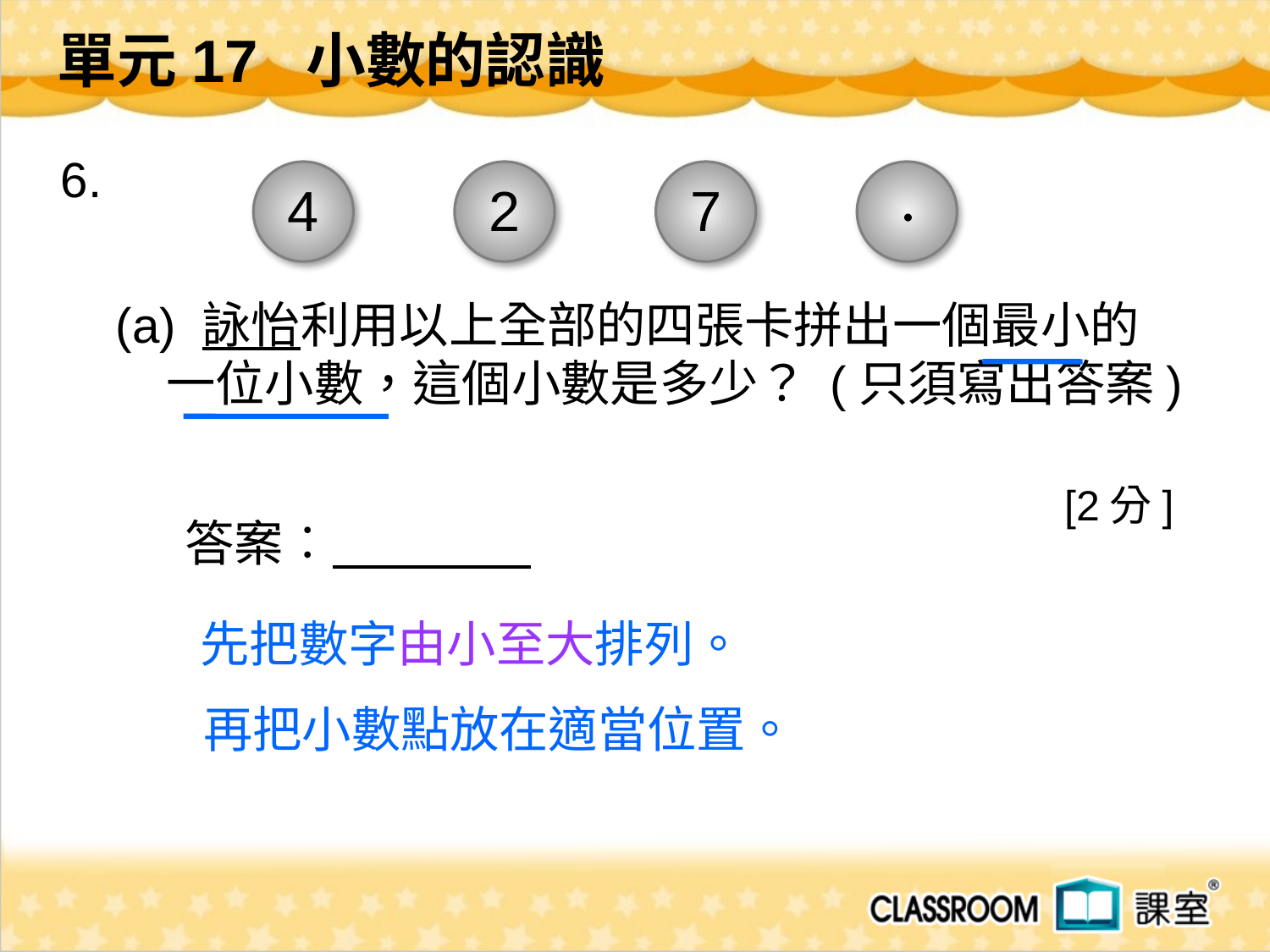

單元17  小數的認識
  6.

      (a) 詠怡利用以上全部的四張卡拼出一個最小的
           一位小數，這個小數是多少？ (只須寫出答案)
                                                                [2分]
.

4
2
7

答案︰
先把數字由小至大排列。
再把小數點放在適當位置。